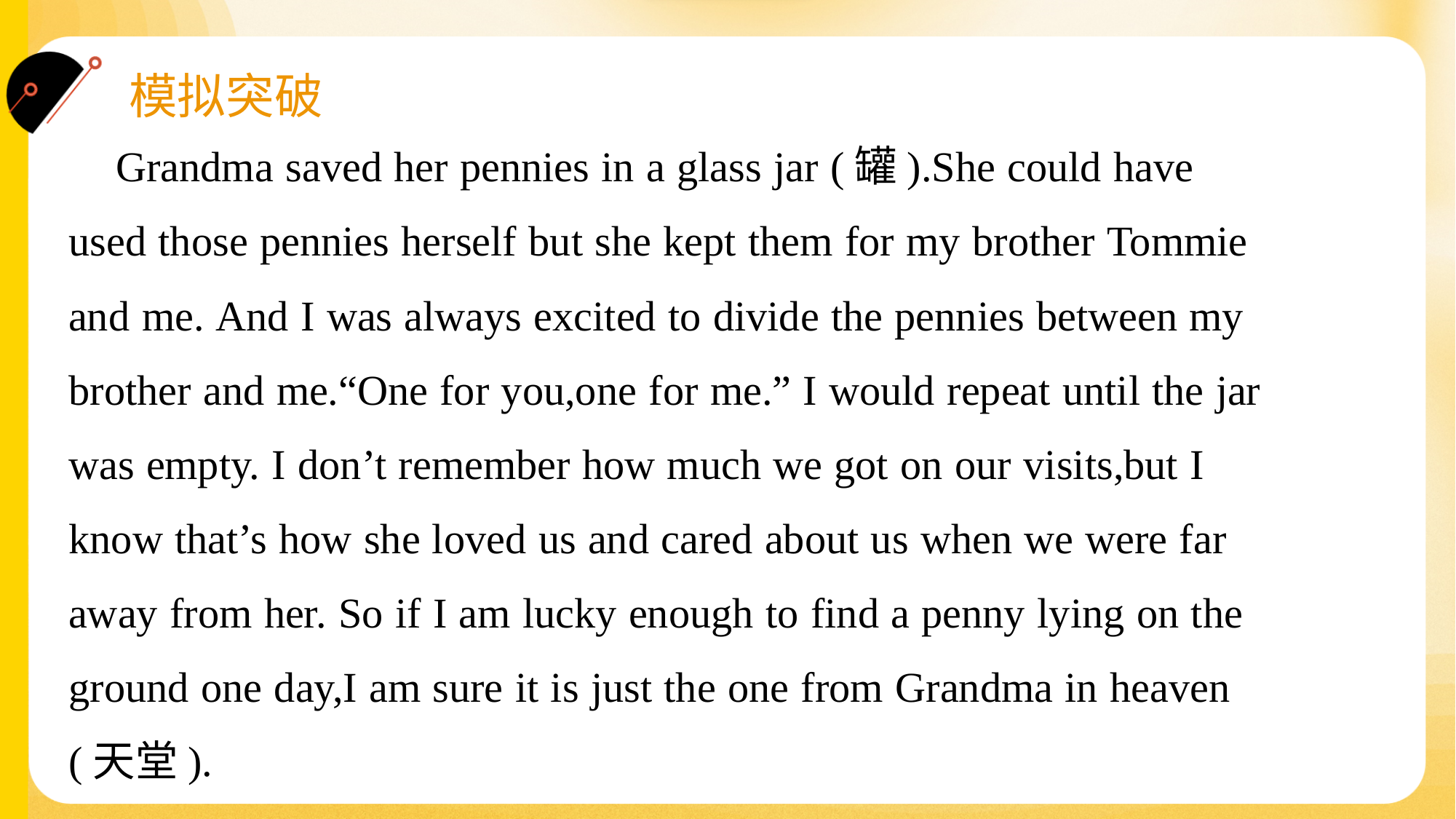

Grandma saved her pennies in a glass jar (罐).She could have
used those pennies herself but she kept them for my brother Tommie
and me. And I was always excited to divide the pennies between my
brother and me.“One for you,one for me.” I would repeat until the jar
was empty. I don’t remember how much we got on our visits,but I
know that’s how she loved us and cared about us when we were far
away from her. So if I am lucky enough to find a penny lying on the
ground one day,I am sure it is just the one from Grandma in heaven
(天堂).